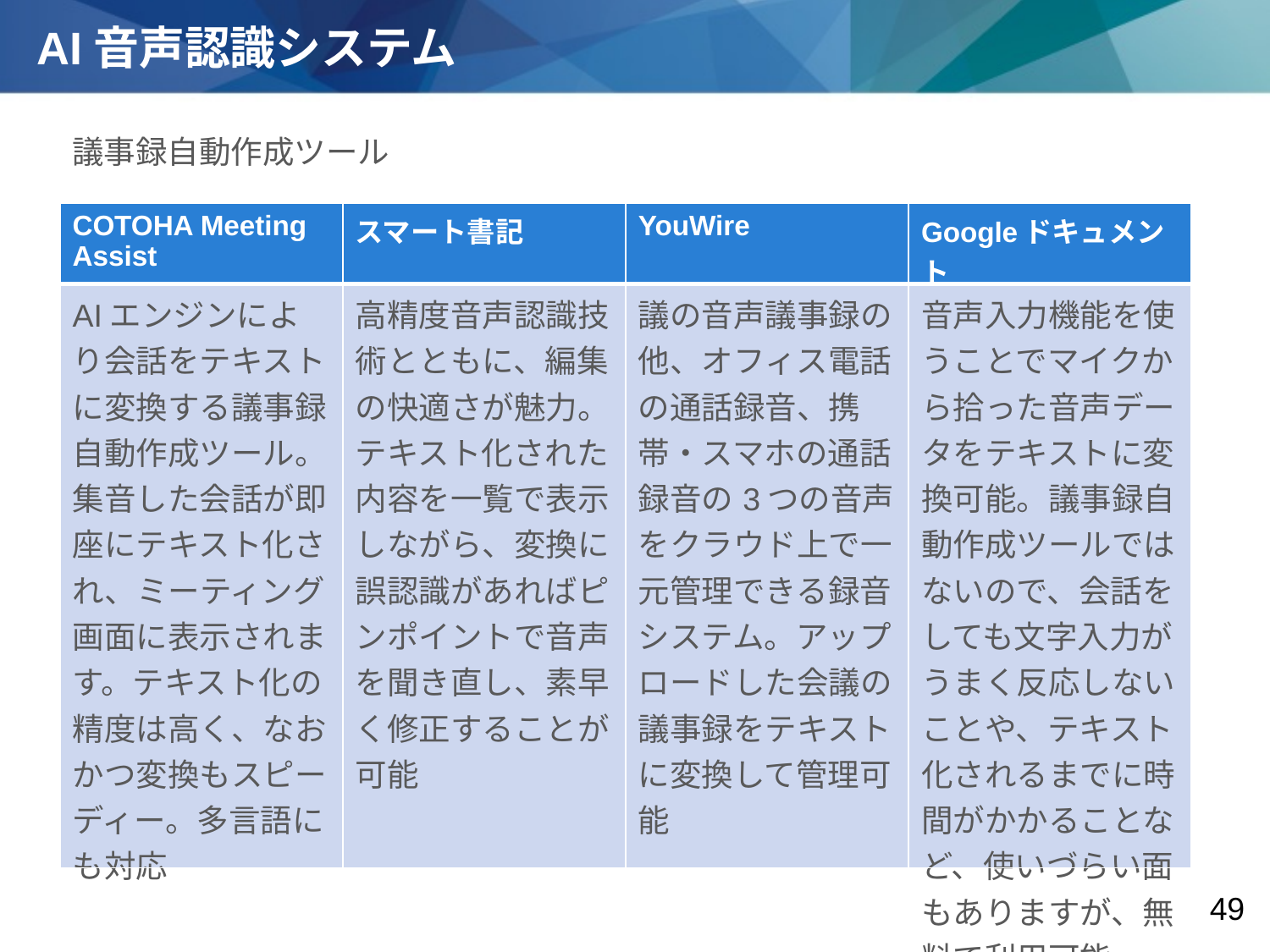

AI音声認識システム
議事録自動作成ツール
| COTOHA Meeting Assist | スマート書記 | YouWire | Googleドキュメント |
| --- | --- | --- | --- |
| AIエンジンにより会話をテキストに変換する議事録自動作成ツール。集音した会話が即座にテキスト化され、ミーティング画面に表示されます。テキスト化の精度は高く、なおかつ変換もスピーディー。多言語にも対応 | 高精度音声認識技術とともに、編集の快適さが魅力。テキスト化された内容を一覧で表示しながら、変換に誤認識があればピンポイントで音声を聞き直し、素早く修正することが可能 | 議の音声議事録の他、オフィス電話の通話録音、携帯・スマホの通話録音の3つの音声をクラウド上で一元管理できる録音システム。アップロードした会議の議事録をテキストに変換して管理可能 | 音声入力機能を使うことでマイクから拾った音声データをテキストに変換可能。議事録自動作成ツールではないので、会話をしても文字入力がうまく反応しないことや、テキスト化されるまでに時間がかかることなど、使いづらい面もありますが、無料で利用可能 |
49